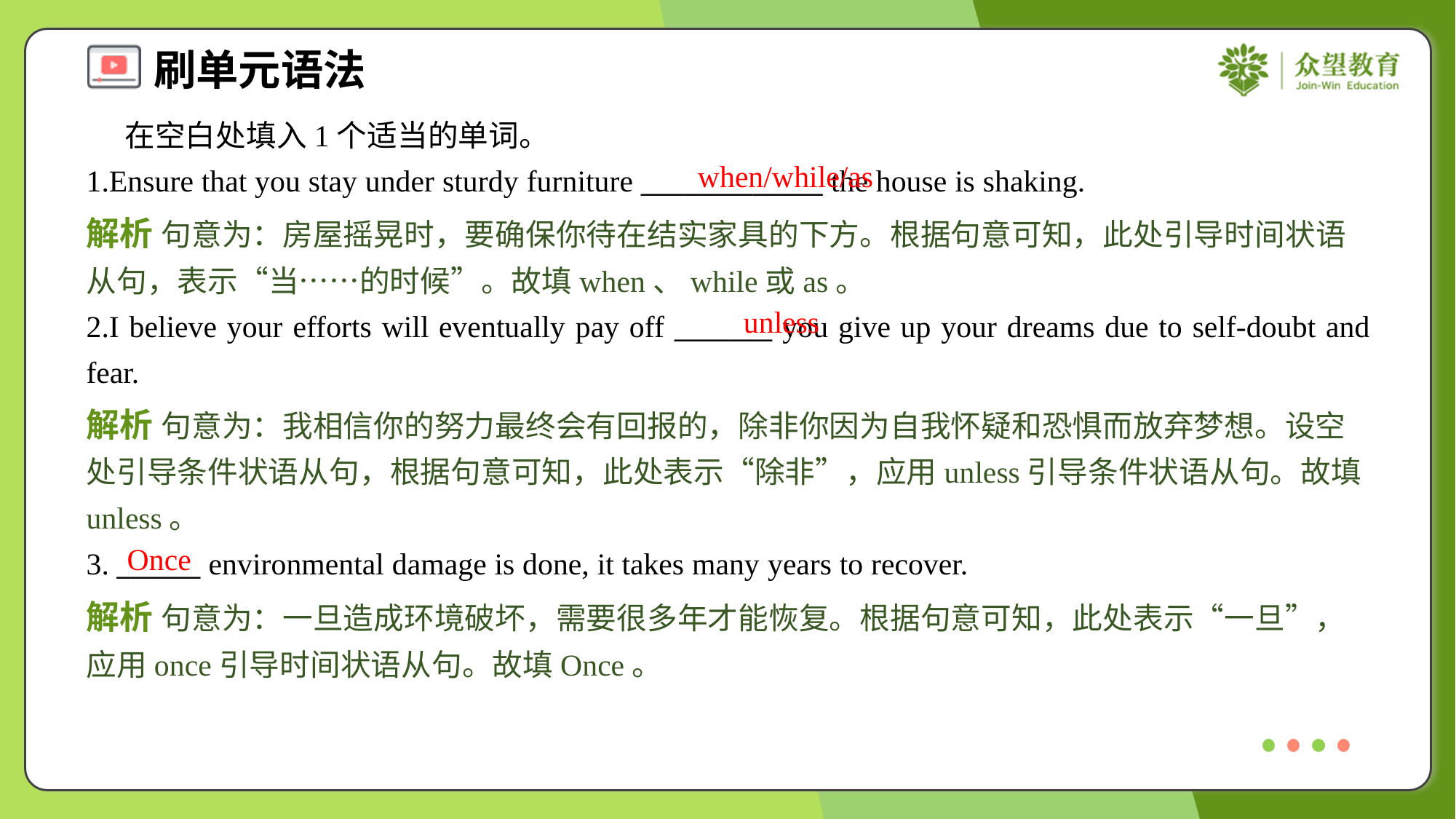

在空白处填入1个适当的单词。
1.Ensure that you stay under sturdy furniture _____________ the house is shaking.
when/while/as
解析 句意为：房屋摇晃时，要确保你待在结实家具的下方。根据句意可知，此处引导时间状语从句，表示“当……的时候”。故填when、while或as。
unless
2.I believe your efforts will eventually pay off _______ you give up your dreams due to self-doubt and fear.
解析 句意为：我相信你的努力最终会有回报的，除非你因为自我怀疑和恐惧而放弃梦想。设空处引导条件状语从句，根据句意可知，此处表示“除非”，应用unless引导条件状语从句。故填unless。
Once
3. ______ environmental damage is done, it takes many years to recover.
解析 句意为：一旦造成环境破坏，需要很多年才能恢复。根据句意可知，此处表示“一旦”，应用once引导时间状语从句。故填Once。